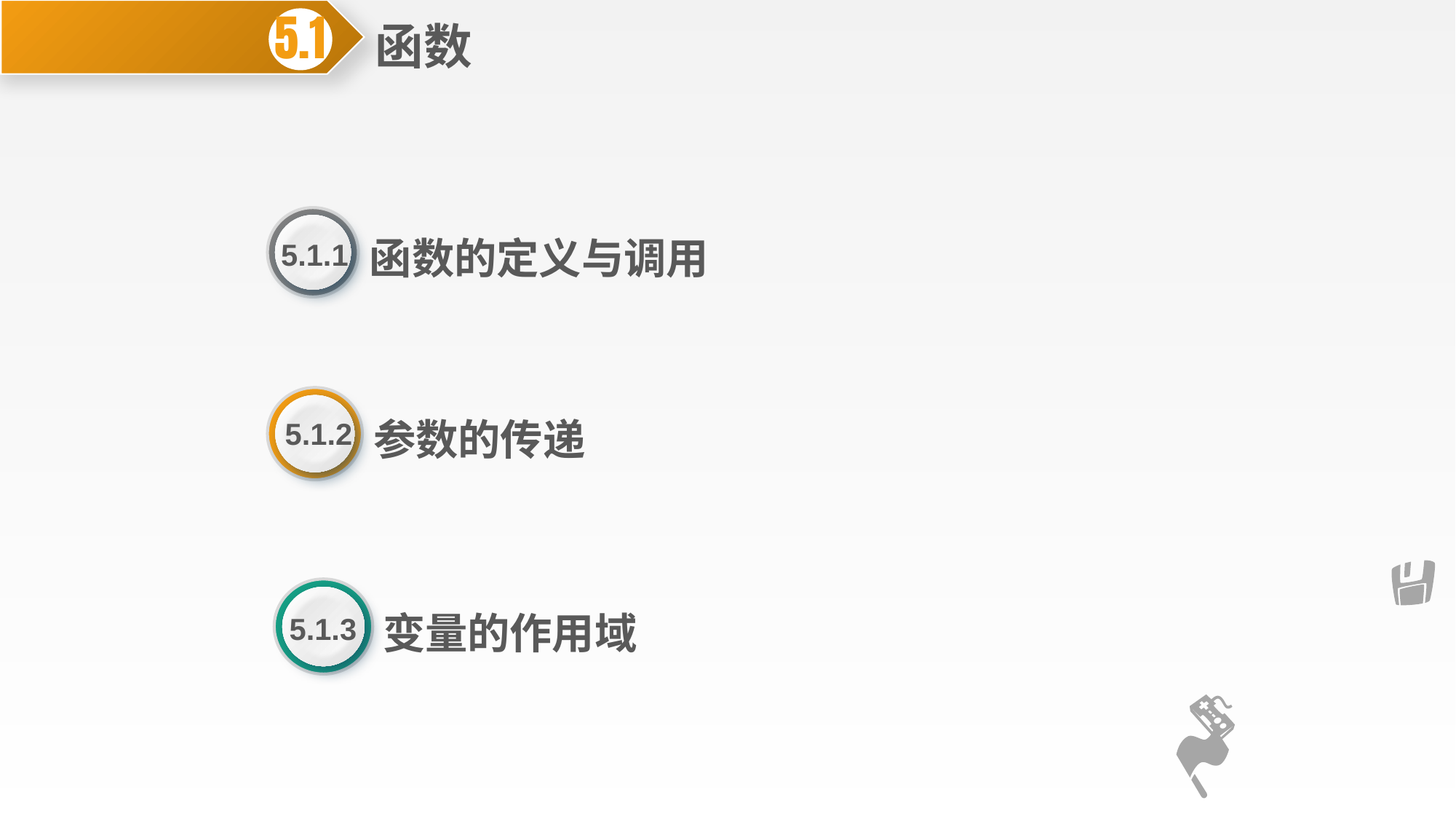

函数

5.1

函数的定义与调用
5.1.1

参数的传递
5.1.2

变量的作用域
5.1.3